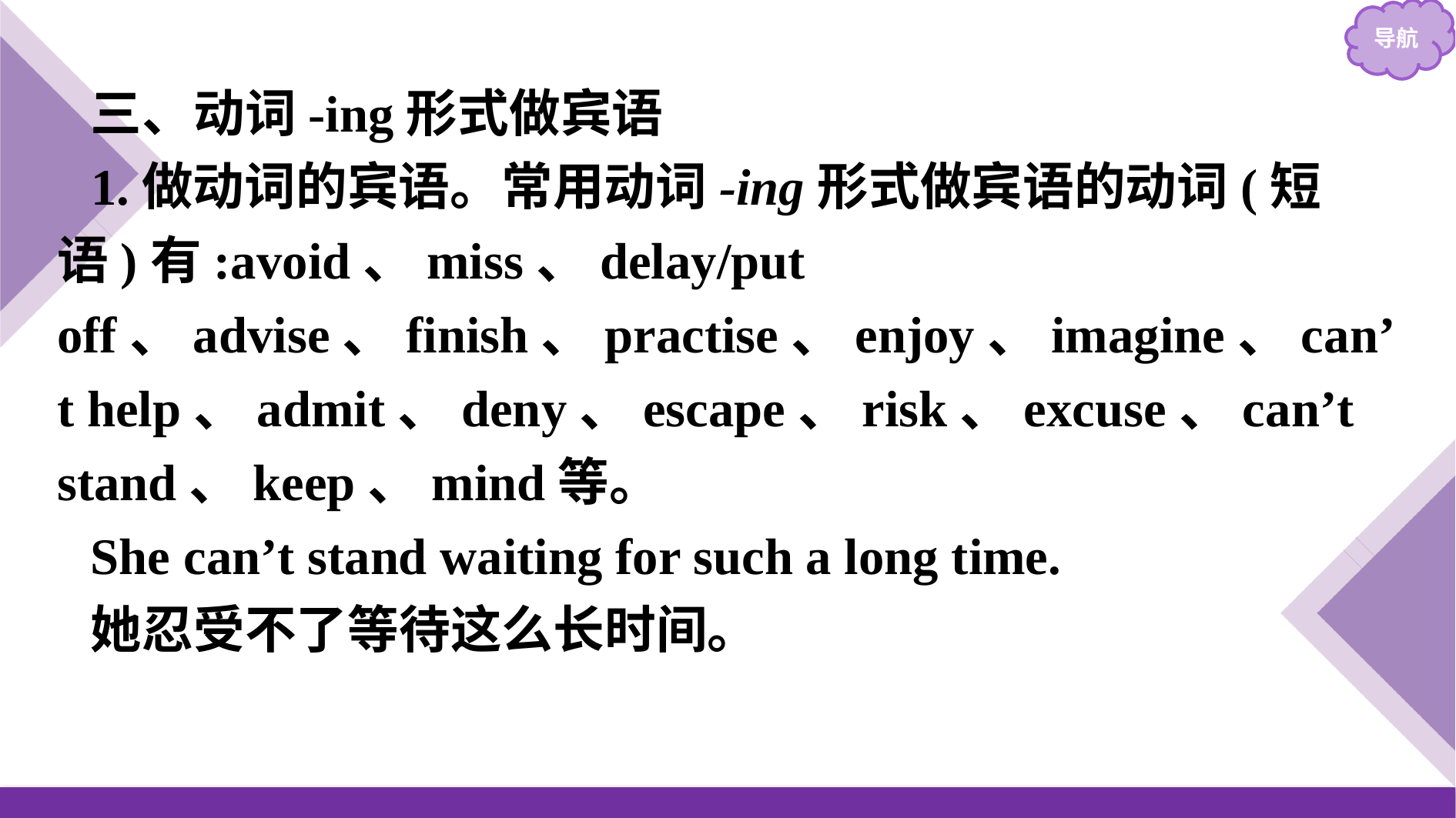

三、动词-ing形式做宾语
1.做动词的宾语。常用动词-ing形式做宾语的动词(短语)有:avoid、miss、delay/put off、advise、finish、practise、enjoy、imagine、can’t help、admit、deny、escape、risk、excuse、can’t stand、keep、mind等。
She can’t stand waiting for such a long time.
她忍受不了等待这么长时间。